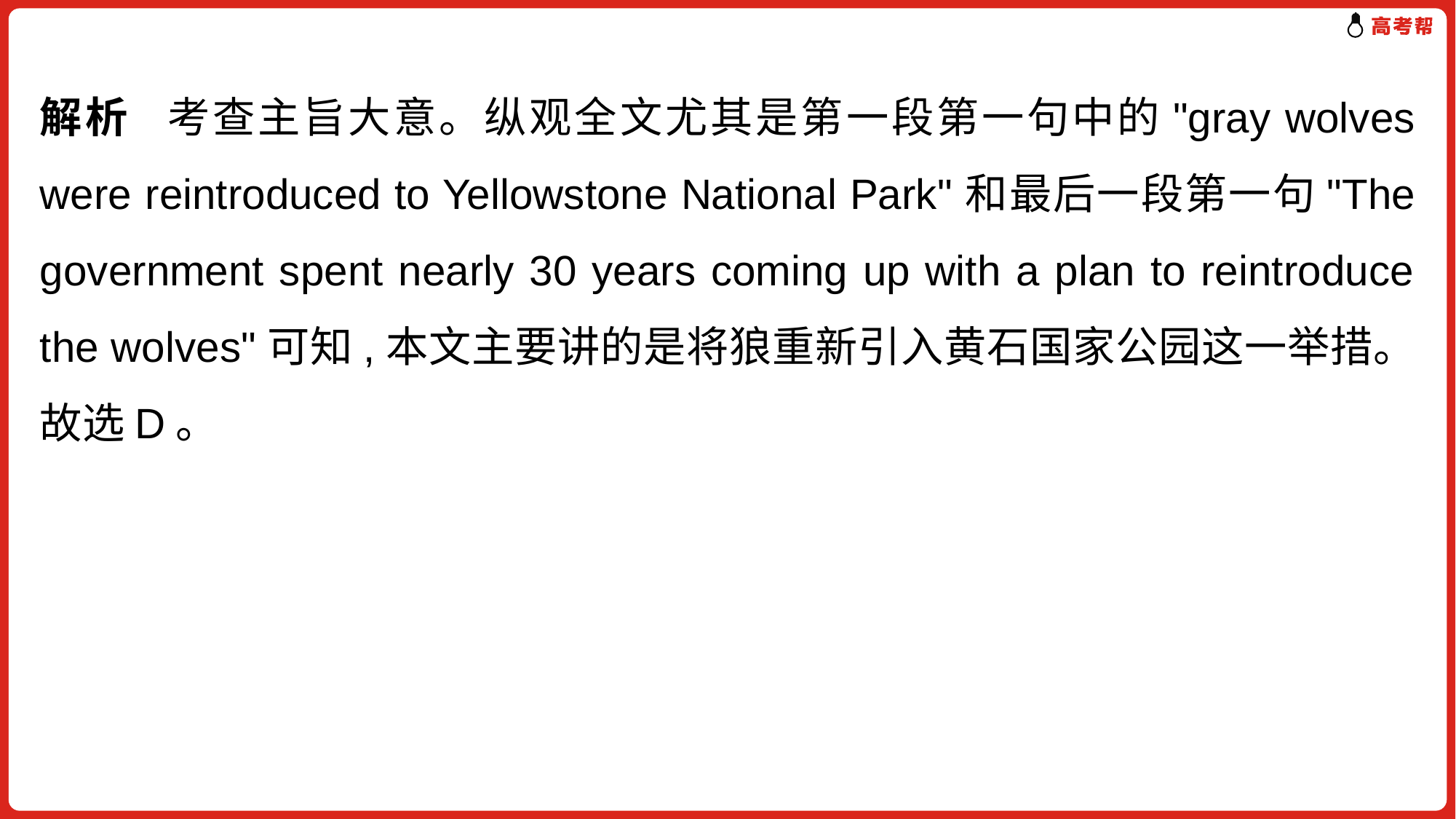

解析   考查主旨大意。纵观全文尤其是第一段第一句中的"gray wolves were reintroduced to Yellowstone National Park"和最后一段第一句"The government spent nearly 30 years coming up with a plan to reintroduce the wolves"可知,本文主要讲的是将狼重新引入黄石国家公园这一举措。故选D。